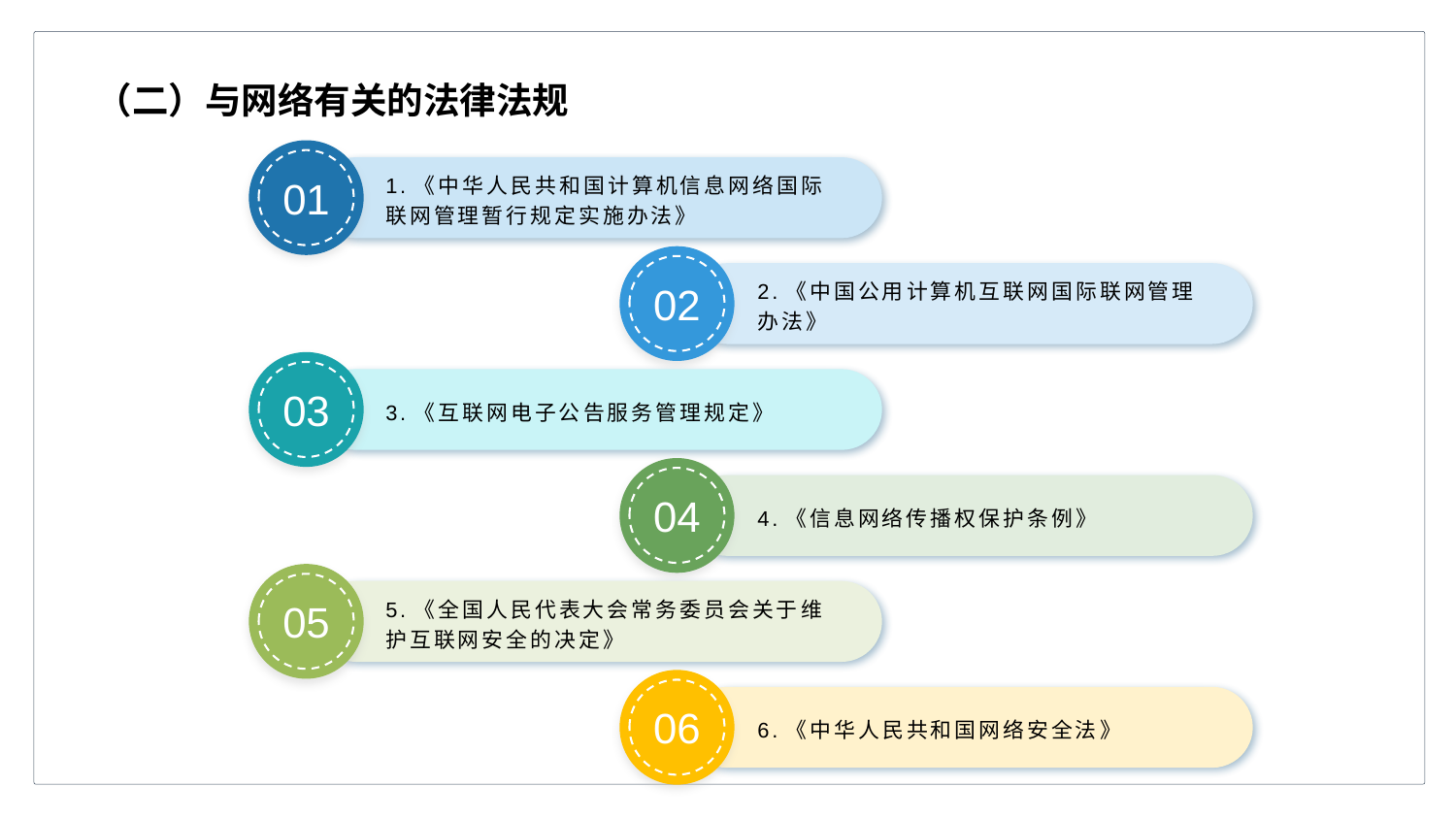

（二）与网络有关的法律法规

01

1.《中华人民共和国计算机信息网络国际联网管理暂行规定实施办法》

02

2.《中国公用计算机互联网国际联网管理办法》

03

3.《互联网电子公告服务管理规定》

04

4.《信息网络传播权保护条例》

05

5.《全国人民代表大会常务委员会关于维护互联网安全的决定》

06

6.《中华人民共和国网络安全法》